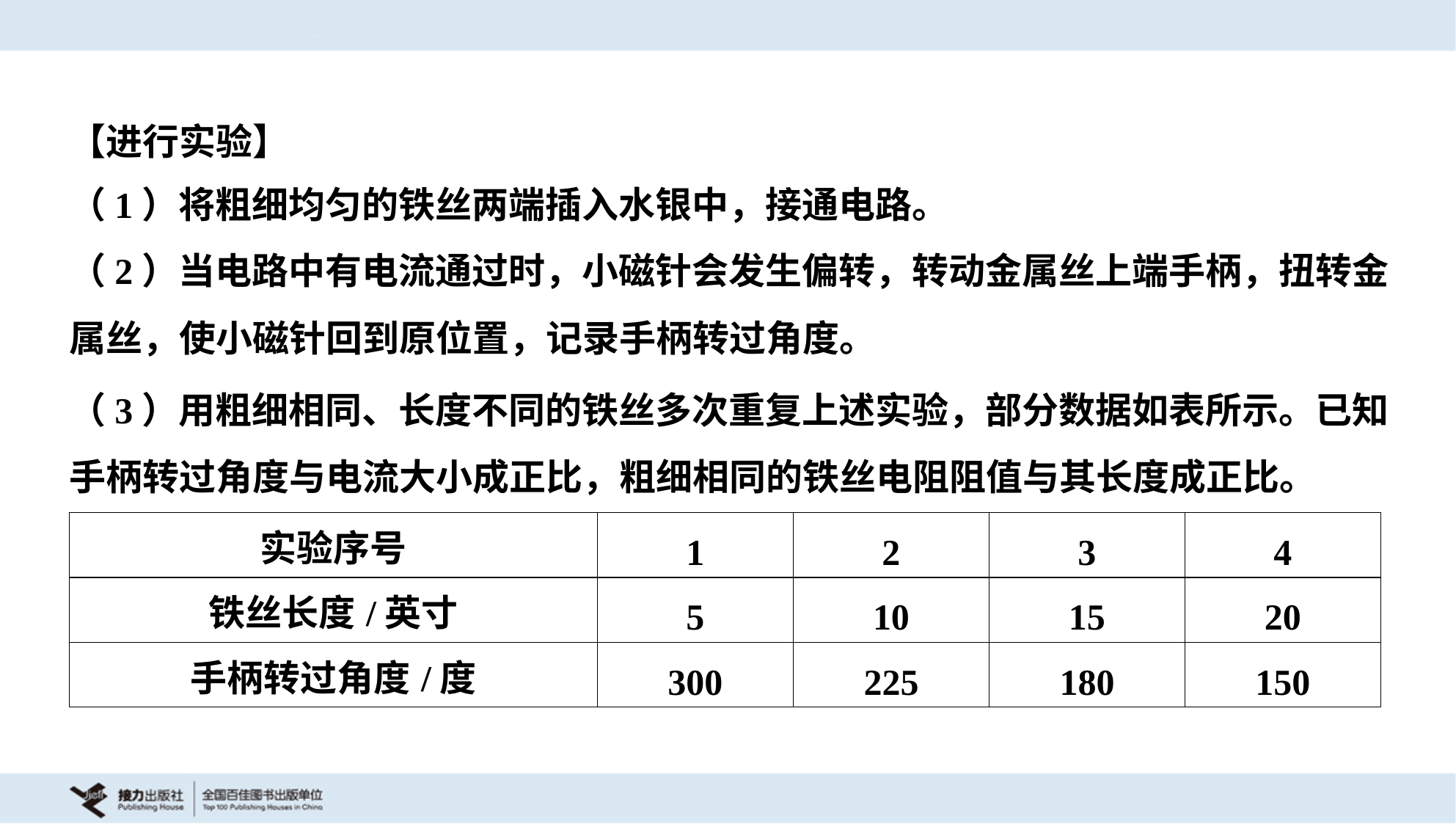

【进行实验】
（1）将粗细均匀的铁丝两端插入水银中，接通电路。
（2）当电路中有电流通过时，小磁针会发生偏转，转动金属丝上端手柄，扭转金
属丝，使小磁针回到原位置，记录手柄转过角度。
（3）用粗细相同、长度不同的铁丝多次重复上述实验，部分数据如表所示。已知
手柄转过角度与电流大小成正比，粗细相同的铁丝电阻阻值与其长度成正比。
| 实验序号 | 1 | 2 | 3 | 4 |
| --- | --- | --- | --- | --- |
| 铁丝长度/英寸 | 5 | 10 | 15 | 20 |
| 手柄转过角度/度 | 300 | 225 | 180 | 150 |